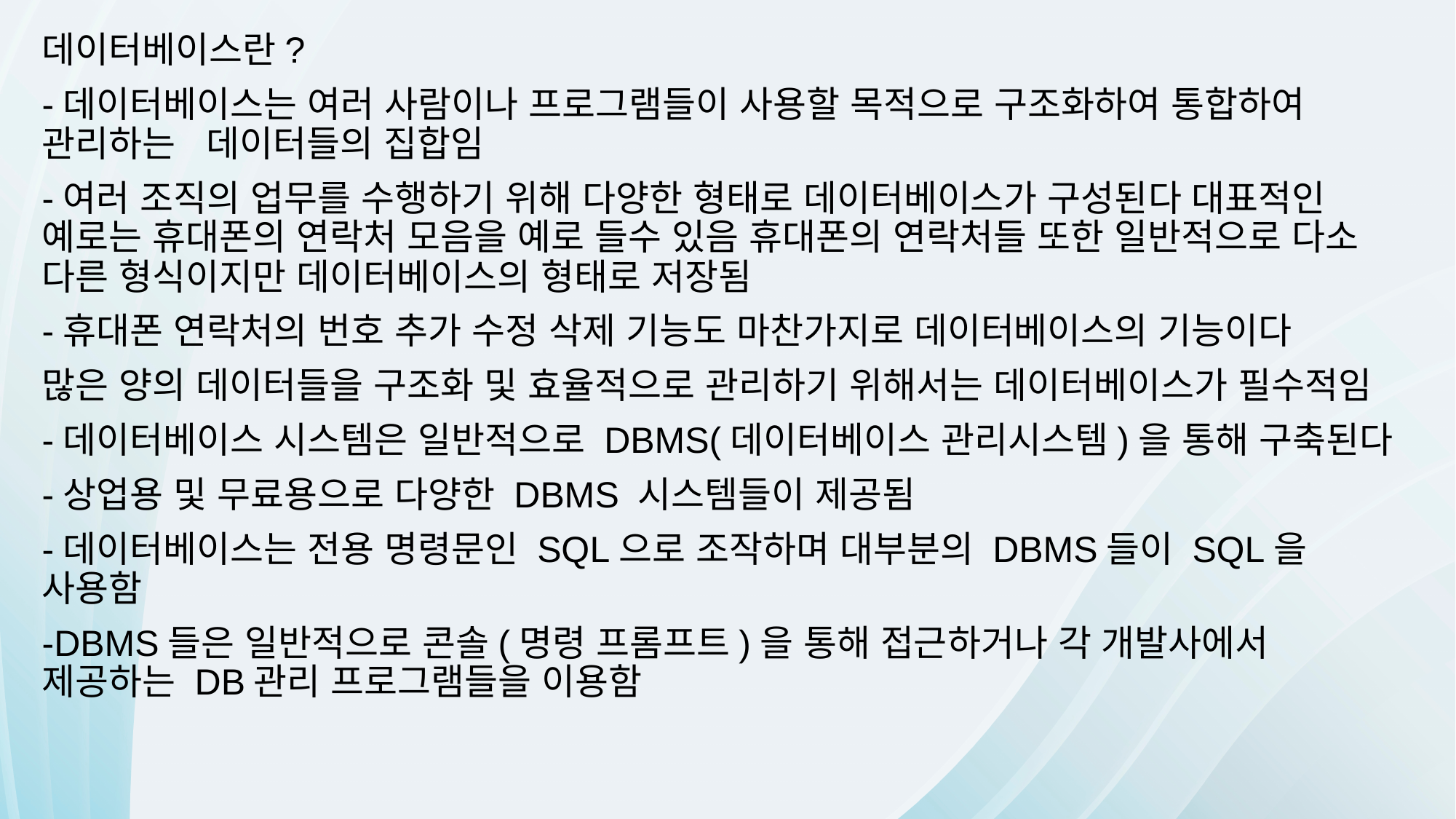

데이터베이스란?
-데이터베이스는 여러 사람이나 프로그램들이 사용할 목적으로 구조화하여 통합하여 관리하는   데이터들의 집합임
-여러 조직의 업무를 수행하기 위해 다양한 형태로 데이터베이스가 구성된다 대표적인 예로는 휴대폰의 연락처 모음을 예로 들수 있음 휴대폰의 연락처들 또한 일반적으로 다소 다른 형식이지만 데이터베이스의 형태로 저장됨
-휴대폰 연락처의 번호 추가 수정 삭제 기능도 마찬가지로 데이터베이스의 기능이다
많은 양의 데이터들을 구조화 및 효율적으로 관리하기 위해서는 데이터베이스가 필수적임
-데이터베이스 시스템은 일반적으로 DBMS(데이터베이스 관리시스템)을 통해 구축된다
-상업용 및 무료용으로 다양한 DBMS 시스템들이 제공됨
-데이터베이스는 전용 명령문인 SQL으로 조작하며 대부분의 DBMS들이 SQL을 사용함
-DBMS들은 일반적으로 콘솔(명령 프롬프트)을 통해 접근하거나 각 개발사에서 제공하는 DB관리 프로그램들을 이용함